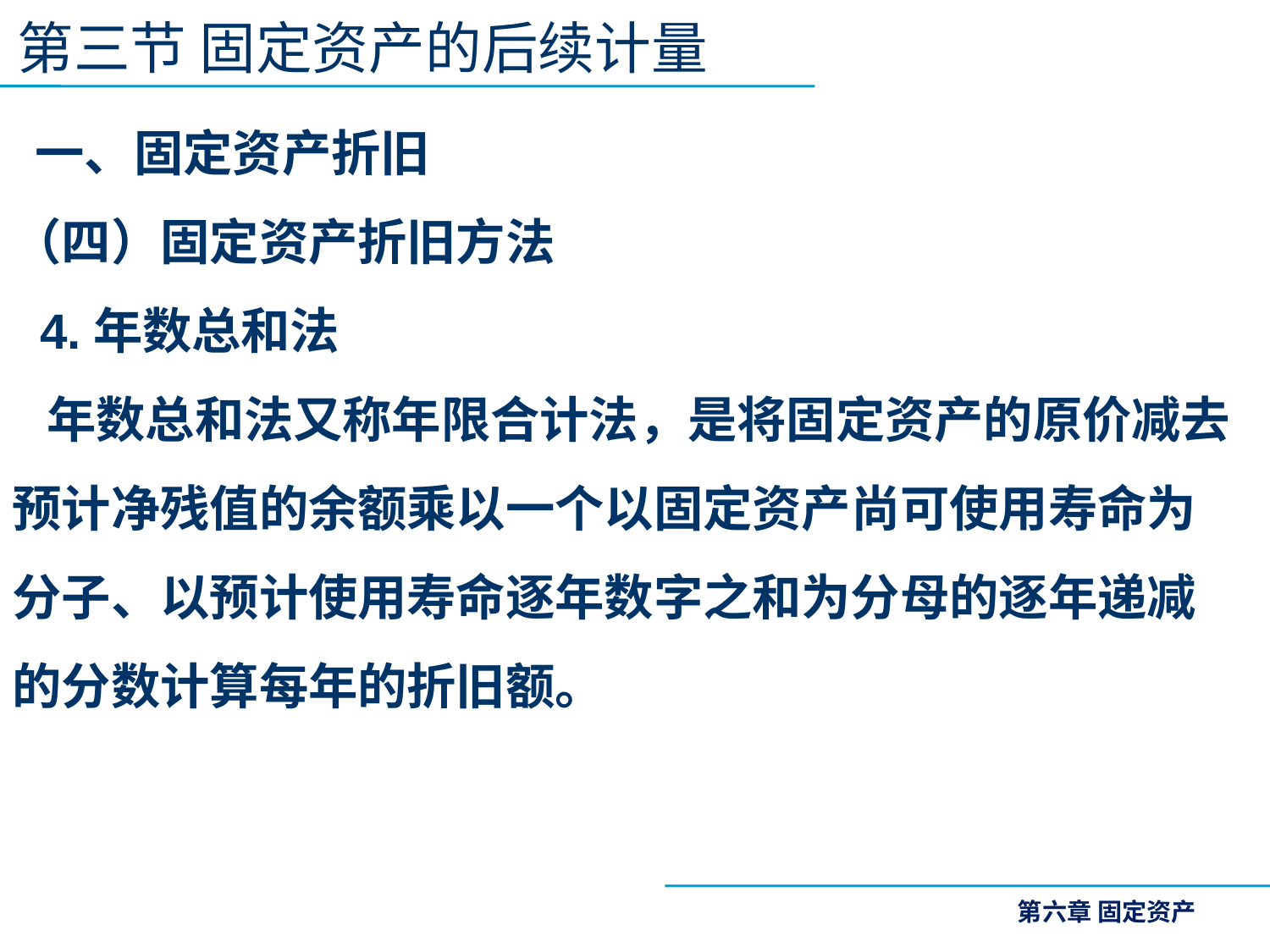

第三节 固定资产的后续计量
 一、固定资产折旧
（四）固定资产折旧方法
  4.年数总和法
  年数总和法又称年限合计法，是将固定资产的原价减去预计净残值的余额乘以一个以固定资产尚可使用寿命为分子、以预计使用寿命逐年数字之和为分母的逐年递减的分数计算每年的折旧额。